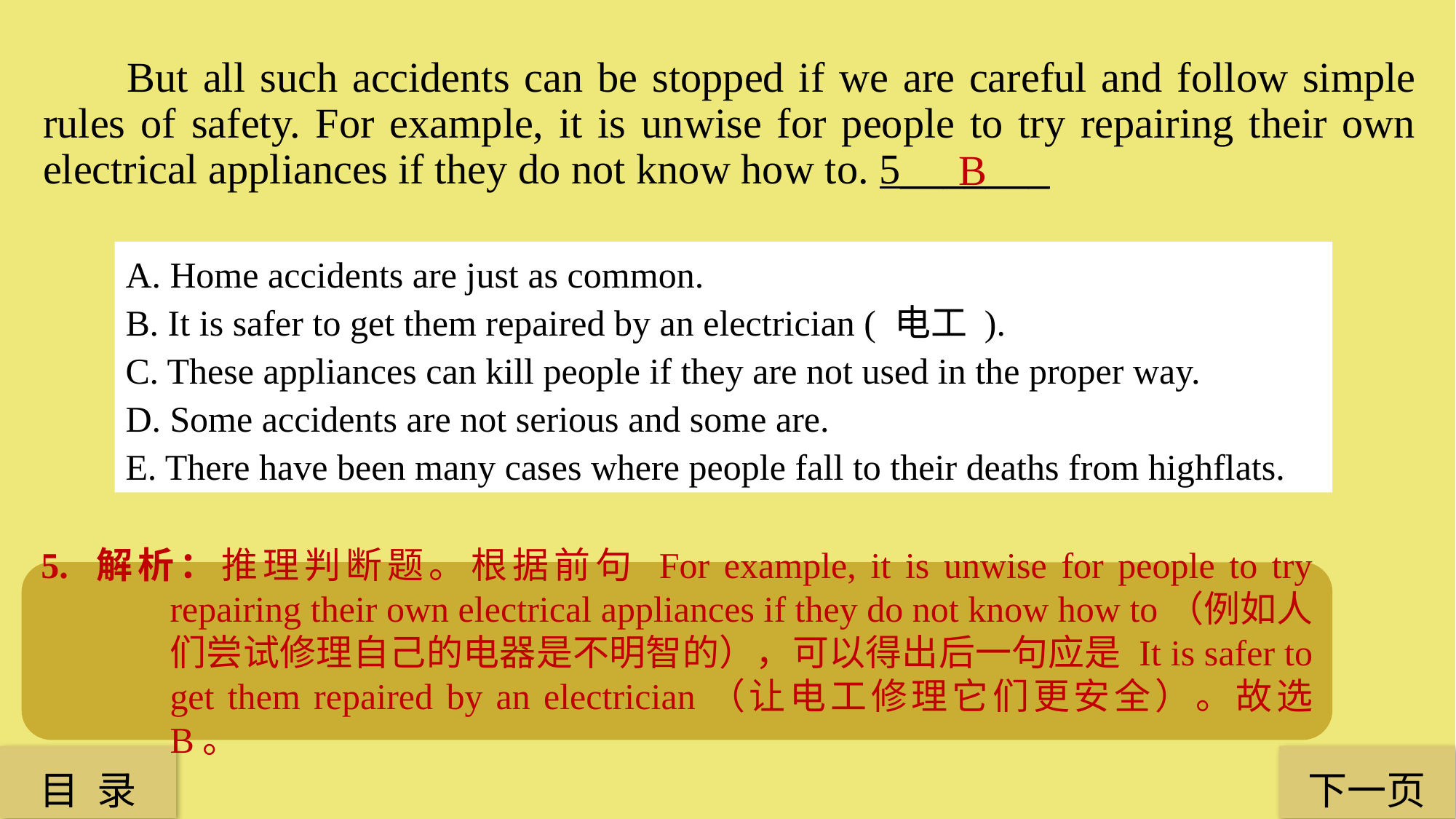

But all such accidents can be stopped if we are careful and follow simple rules of safety. For example, it is unwise for people to try repairing their own electrical appliances if they do not know how to. 5_______
B
A. Home accidents are just as common.
B. It is safer to get them repaired by an electrician ( 电工 ).
C. These appliances can kill people if they are not used in the proper way.
D. Some accidents are not serious and some are.
E. There have been many cases where people fall to their deaths from highflats.
5. 解析：推理判断题。根据前句 For example, it is unwise for people to try repairing their own electrical appliances if they do not know how to（例如人们尝试修理自己的电器是不明智的），可以得出后一句应是 It is safer to get them repaired by an electrician（让电工修理它们更安全）。故选 B。